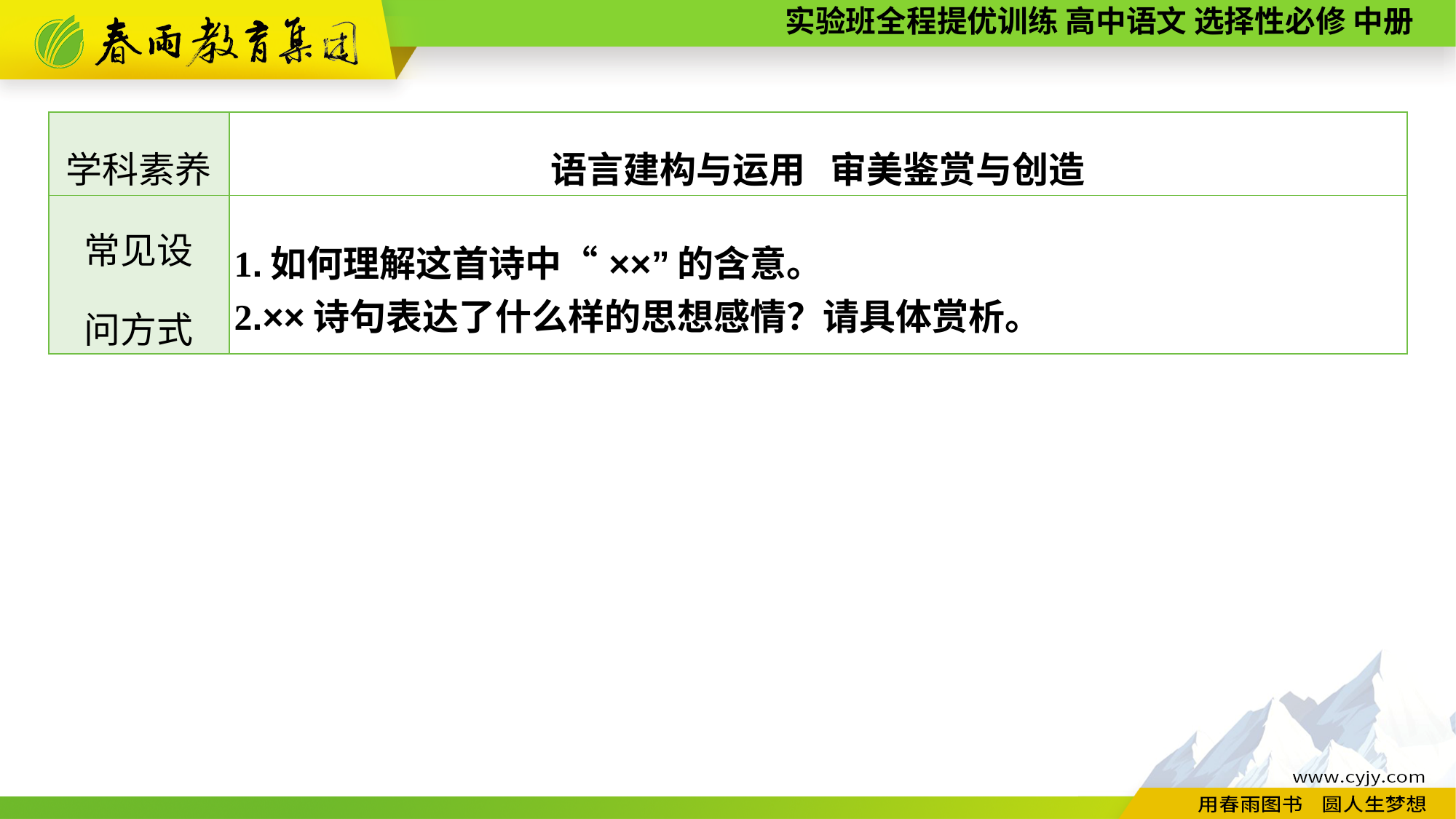

| 学科素养 | 语言建构与运用 审美鉴赏与创造 |
| --- | --- |
| 常见设 问方式 | 1.如何理解这首诗中“××”的含意。 2.××诗句表达了什么样的思想感情？请具体赏析。 |